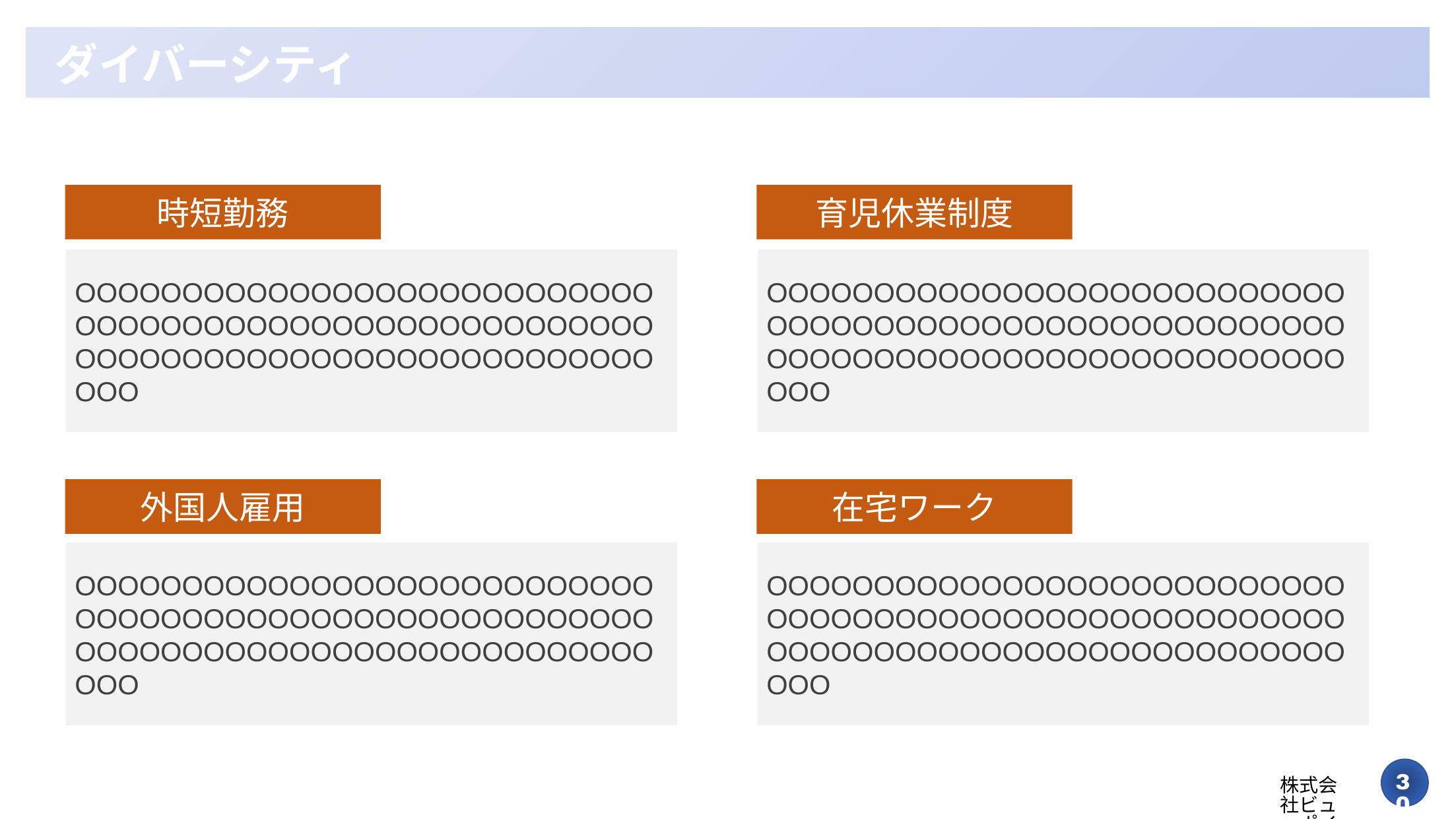

# ダイバーシティ
時短勤務
育児休業制度
OOOOOOOOOOOOOOOOOOOOOOOOOOOOOOOOOOOOOOOOOOOOOOOOOOOOOOOOOOOOOOOOOOOOOOOOOOOOOOOOOOOO
OOOOOOOOOOOOOOOOOOOOOOOOOOOOOOOOOOOOOOOOOOOOOOOOOOOOOOOOOOOOOOOOOOOOOOOOOOOOOOOOOOOO
外国人雇用
在宅ワーク
OOOOOOOOOOOOOOOOOOOOOOOOOOOOOOOOOOOOOOOOOOOOOOOOOOOOOOOOOOOOOOOOOOOOOOOOOOOOOOOOOOOO
OOOOOOOOOOOOOOOOOOOOOOOOOOOOOOOOOOOOOOOOOOOOOOOOOOOOOOOOOOOOOOOOOOOOOOOOOOOOOOOOOOOO
30
株式会社ビューポイント重工